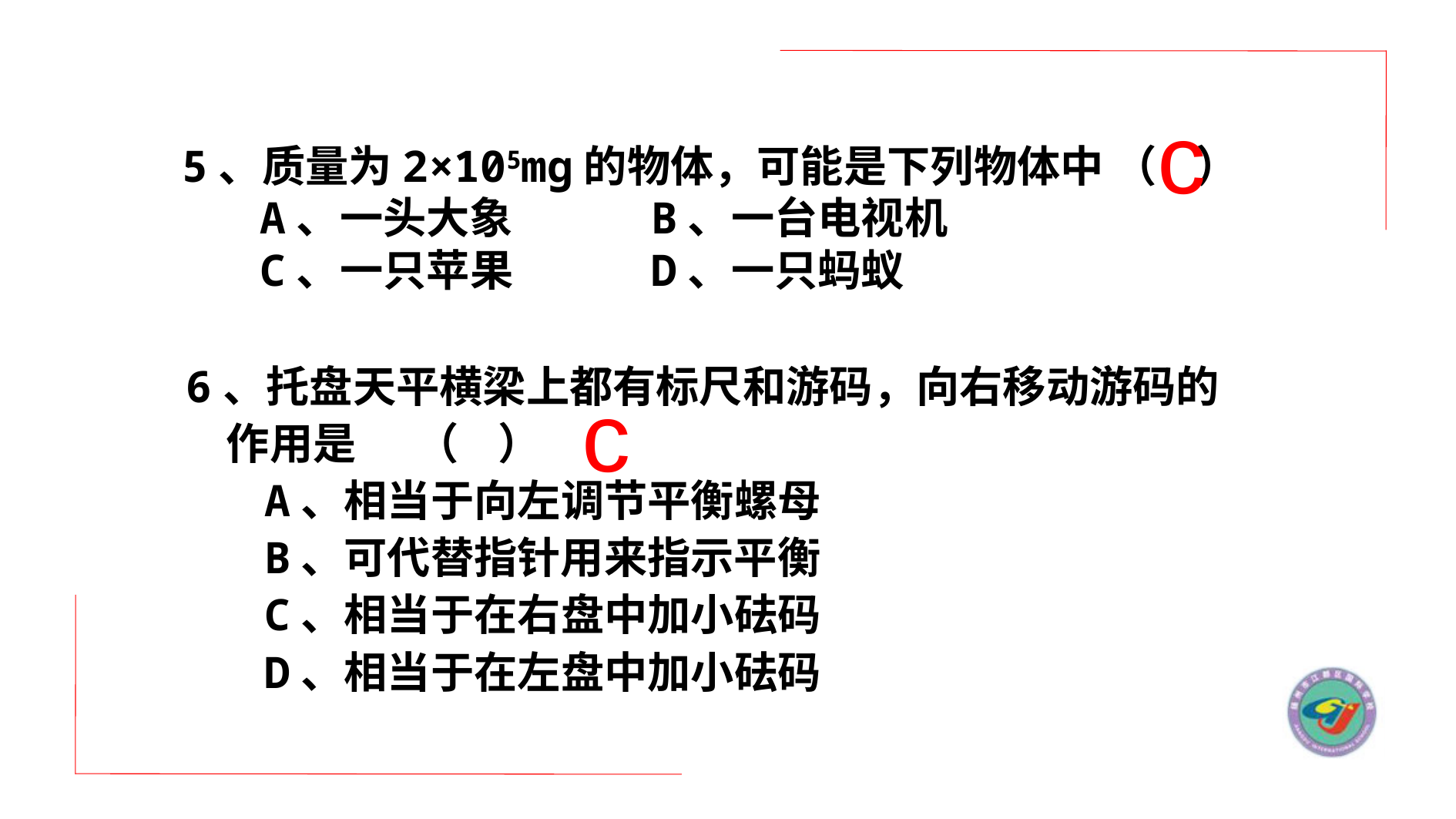

c
5、质量为2×105mg的物体，可能是下列物体中 （    ）
   A、一头大象             B、一台电视机
   C、一只苹果             D、一只蚂蚁
6、托盘天平横梁上都有标尺和游码，向右移动游码的
   作用是      （    ）
   A、相当于向左调节平衡螺母
   B、可代替指针用来指示平衡
   C、相当于在右盘中加小砝码
   D、相当于在左盘中加小砝码
c